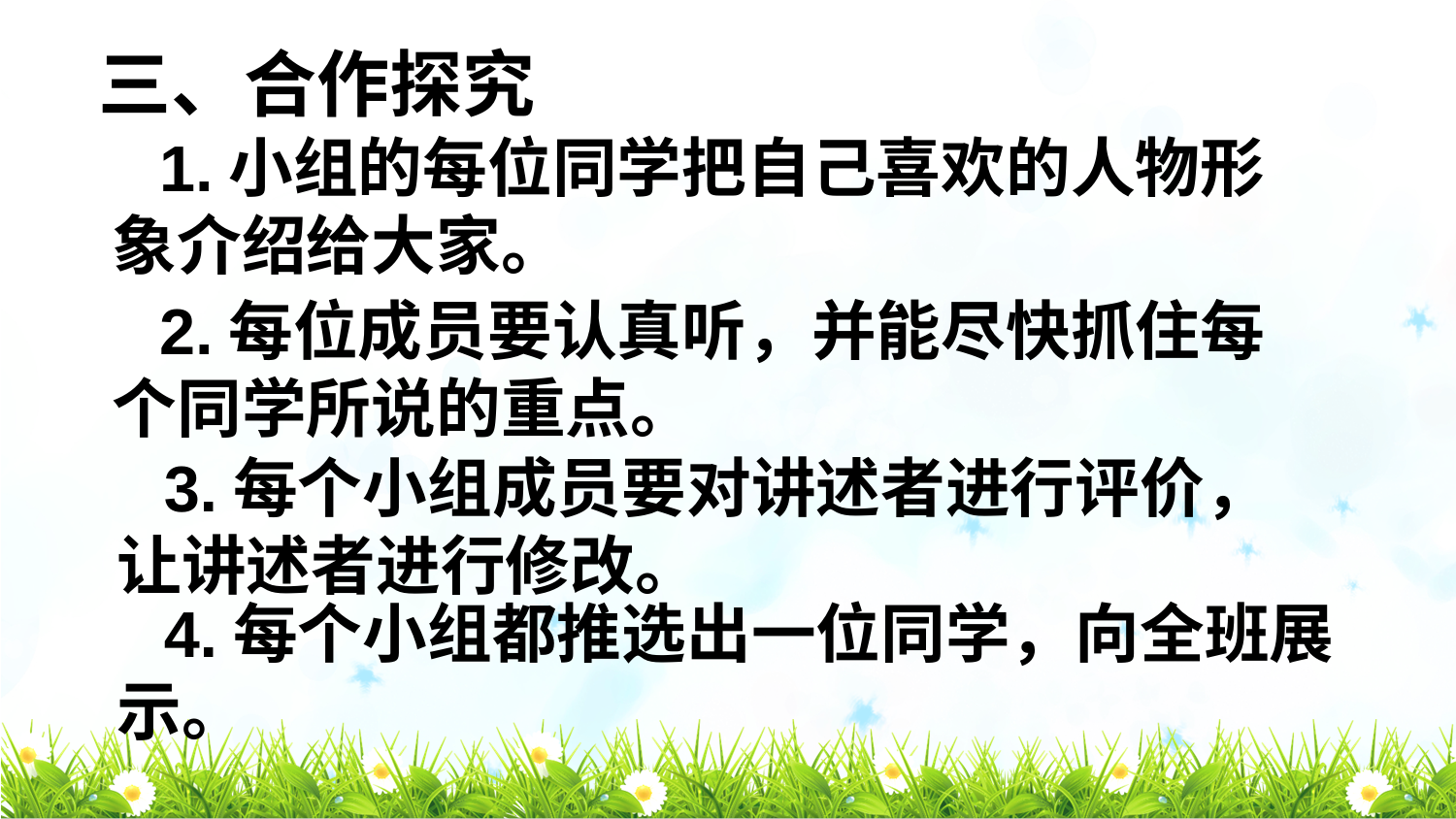

三、合作探究
1.小组的每位同学把自己喜欢的人物形象介绍给大家。
2.每位成员要认真听，并能尽快抓住每个同学所说的重点。
3.每个小组成员要对讲述者进行评价，让讲述者进行修改。
4.每个小组都推选出一位同学，向全班展示。